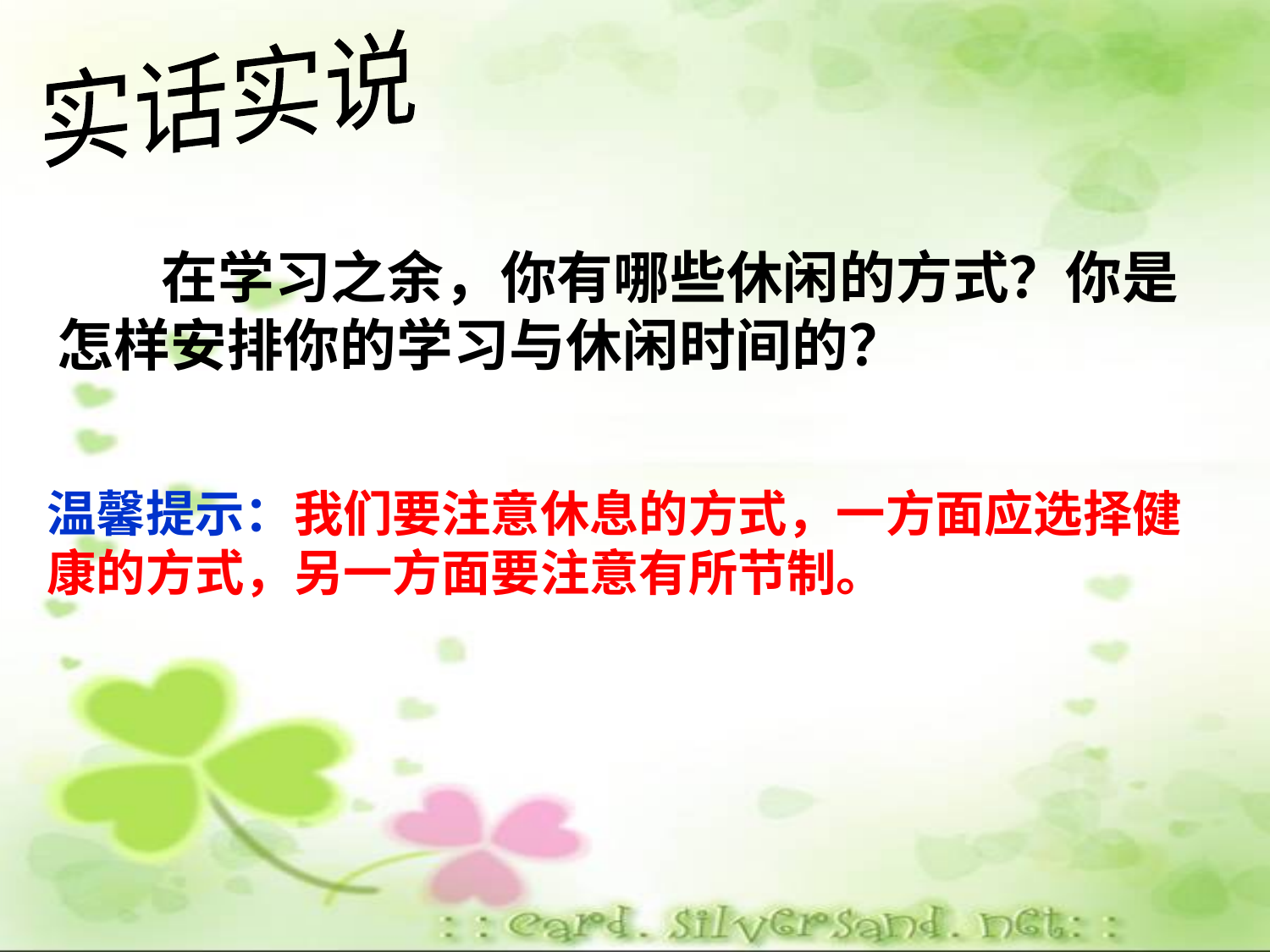

实话实说

       在学习之余，你有哪些休闲的方式？你是怎样安排你的学习与休闲时间的？
温馨提示：我们要注意休息的方式，一方面应选择健康的方式，另一方面要注意有所节制。